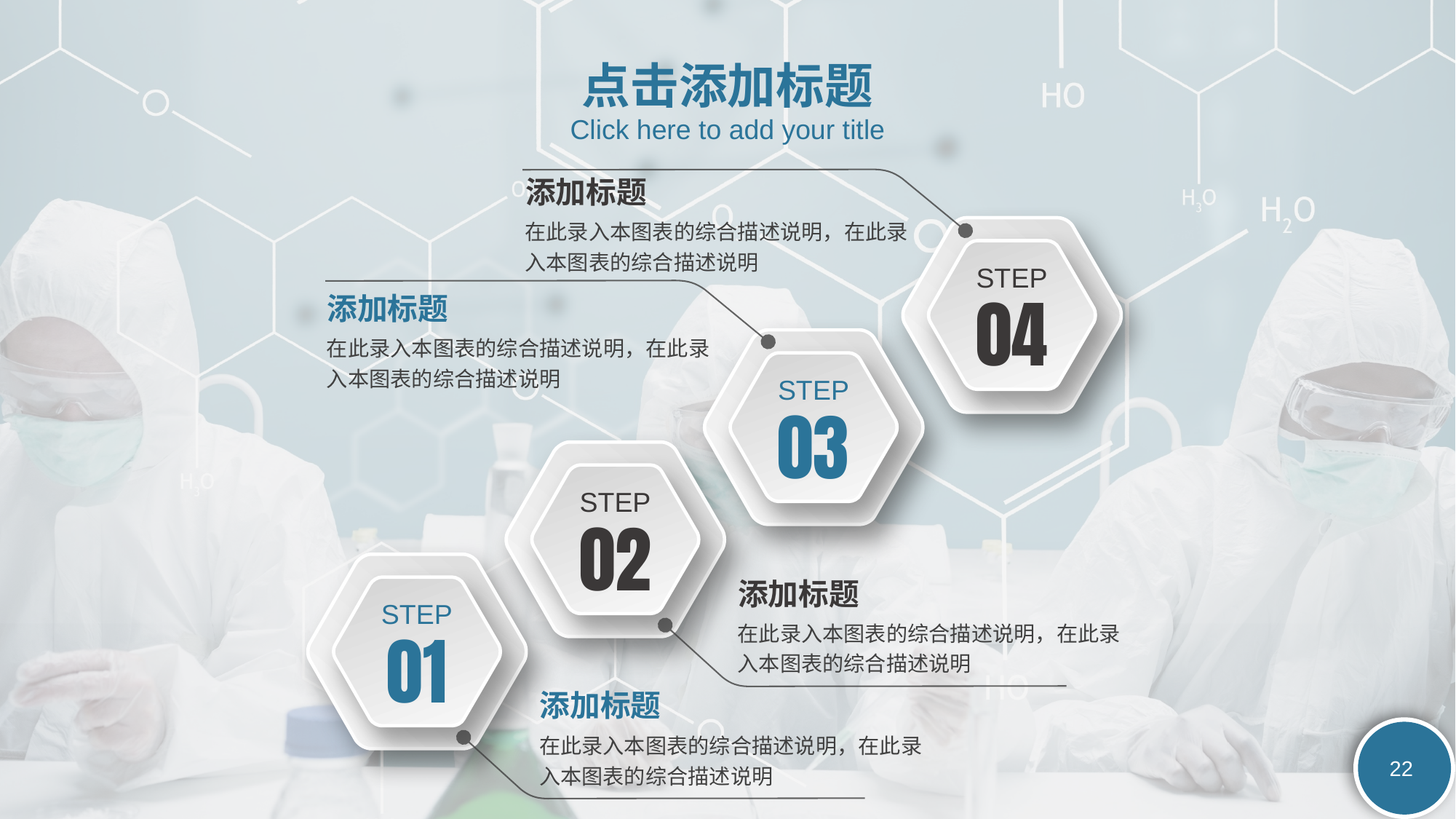

点击添加标题

Click here to add your title
添加标题
在此录入本图表的综合描述说明，在此录入本图表的综合描述说明

STEP
04
添加标题
在此录入本图表的综合描述说明，在此录入本图表的综合描述说明

STEP
03

STEP
02

添加标题
STEP
01
在此录入本图表的综合描述说明，在此录入本图表的综合描述说明
添加标题
在此录入本图表的综合描述说明，在此录入本图表的综合描述说明